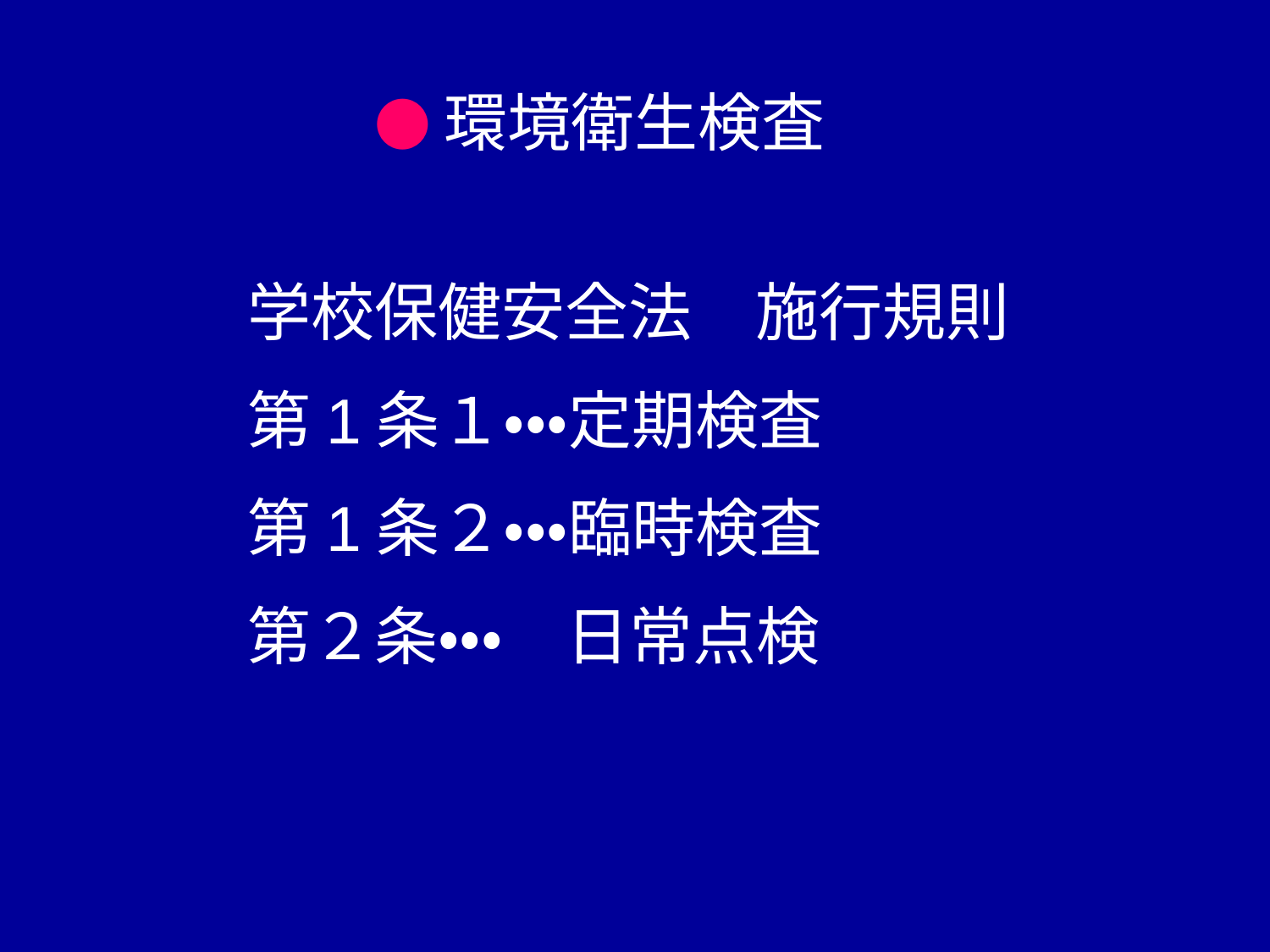

●環境衛生検査
学校保健安全法　施行規則
第1条１・・・定期検査
第1条２・・・臨時検査
第２条・・・　日常点検